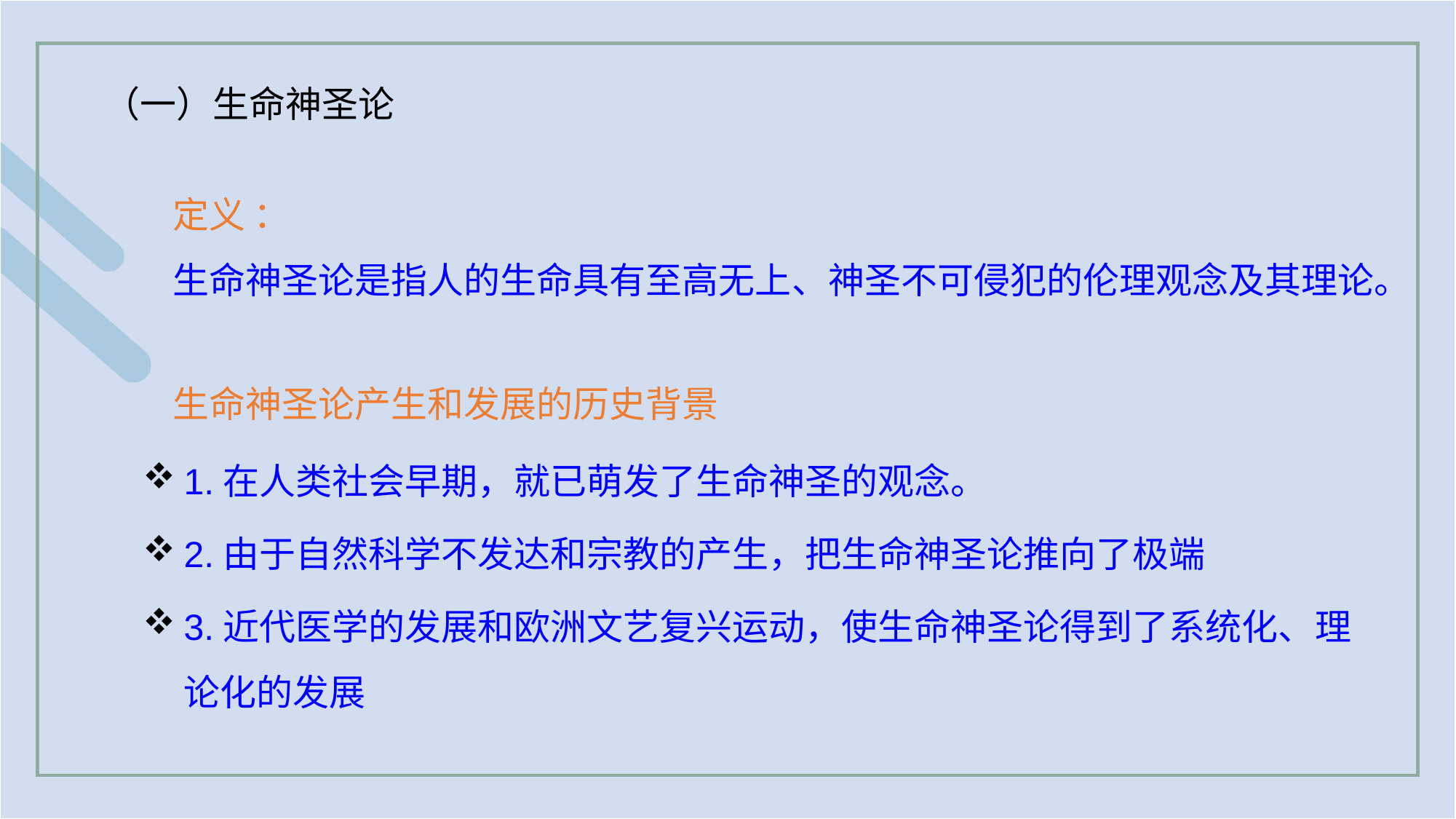

（一）生命神圣论
定义 ：
生命神圣论是指人的生命具有至高无上、神圣不可侵犯的伦理观念及其理论。

生命神圣论产生和发展的历史背景
1.在人类社会早期，就已萌发了生命神圣的观念。
2.由于自然科学不发达和宗教的产生，把生命神圣论推向了极端
3.近代医学的发展和欧洲文艺复兴运动，使生命神圣论得到了系统化、理论化的发展